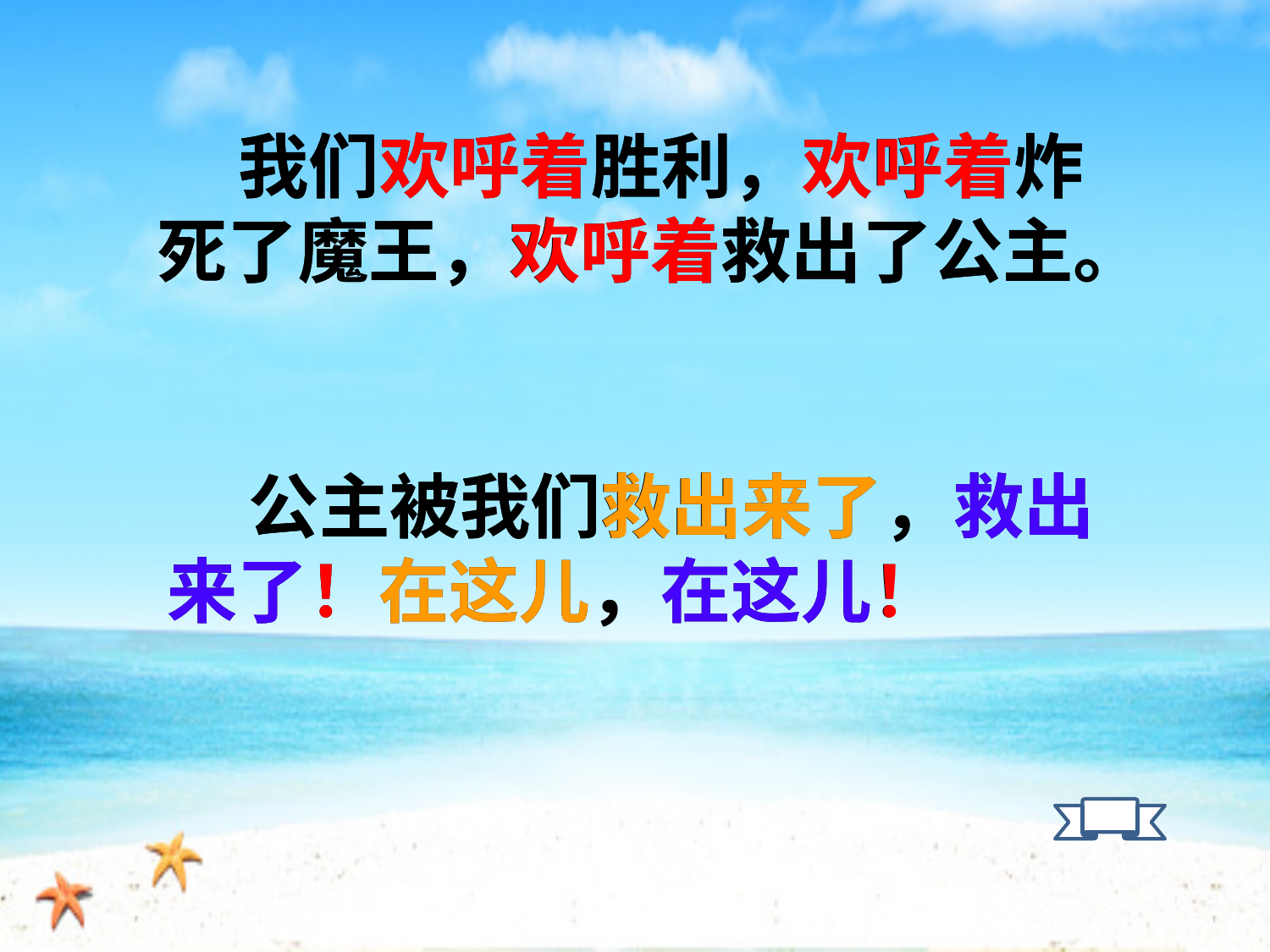

我们欢呼着胜利，欢呼着炸死了魔王，欢呼着救出了公主。
    我们欢呼着胜利，欢呼着炸死了魔王，欢呼着救出了公主。
    公主被我们救出来了，救出来了！在这儿，在这儿！
    公主被我们救出来了，救出来了！在这儿，在这儿！